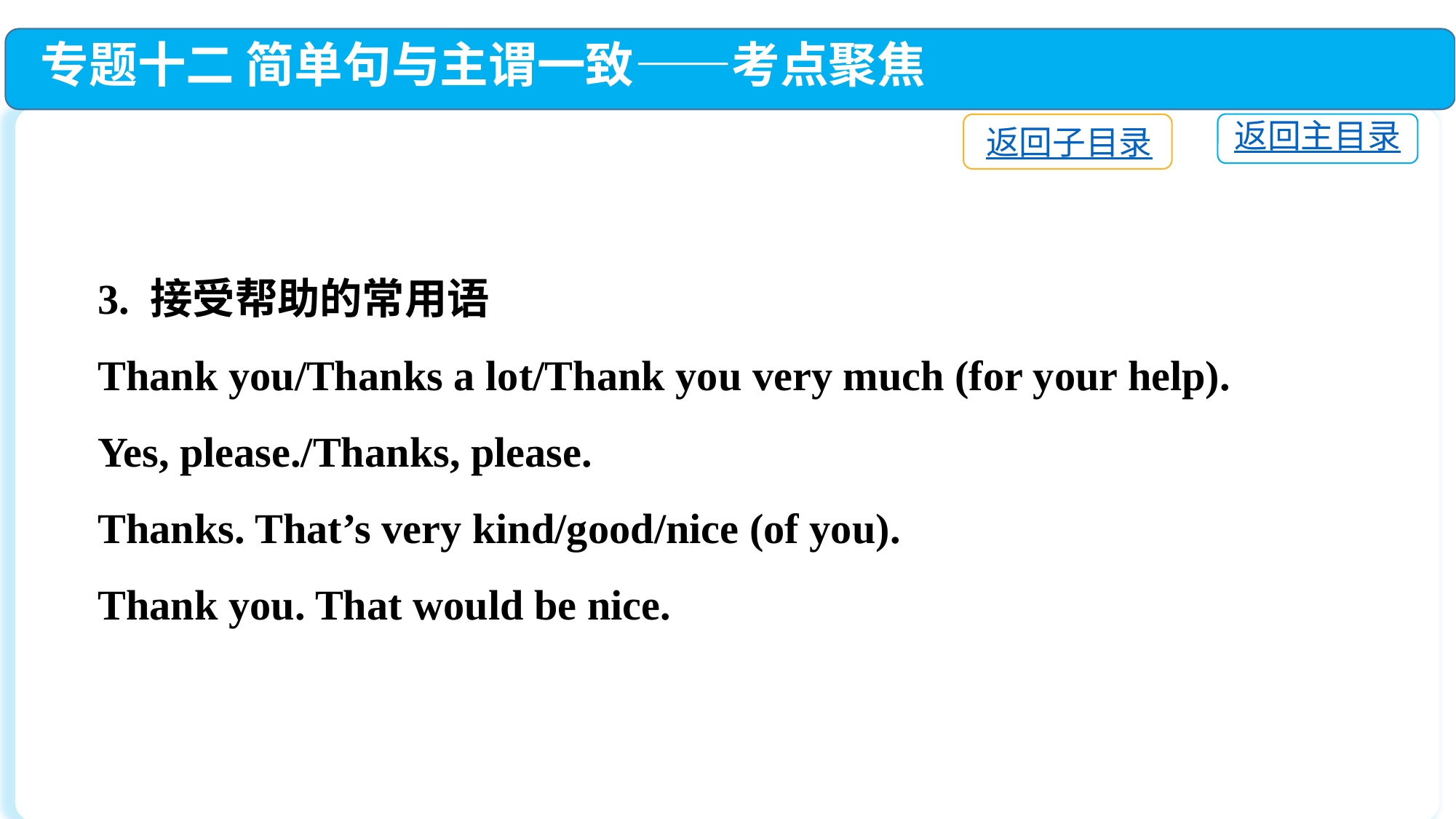

专题十二 简单句与主谓一致——考点聚焦

返回主目录

返回子目录
3. 接受帮助的常用语
Thank you/Thanks a lot/Thank you very much (for your help).
Yes, please./Thanks, please.
Thanks. That’s very kind/good/nice (of you).
Thank you. That would be nice.